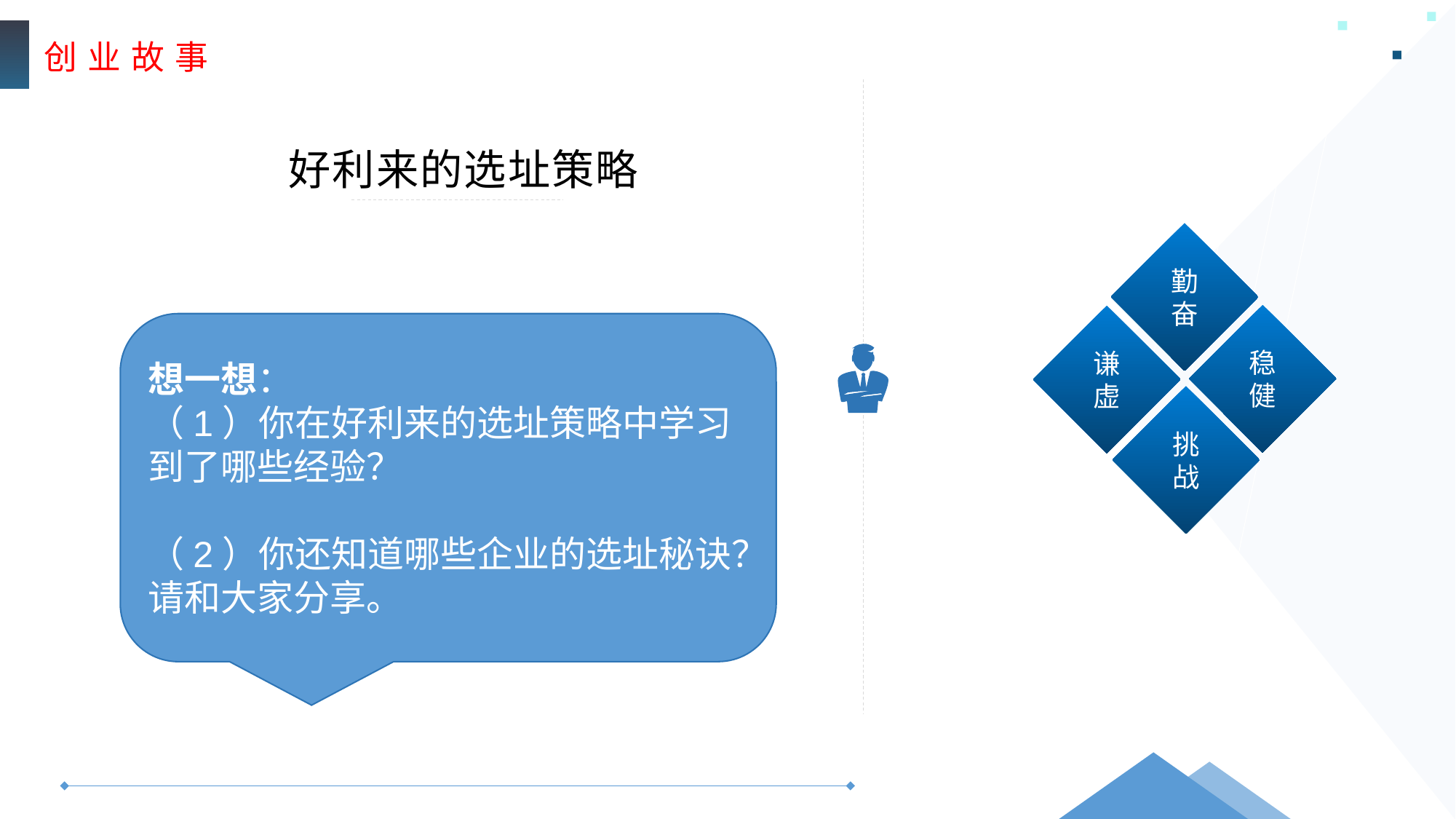

创 业 故 事

好利来的选址策略
勤奋
稳健
谦虚
挑战
想一想：
（1）你在好利来的选址策略中学习到了哪些经验？

（2）你还知道哪些企业的选址秘诀？请和大家分享。